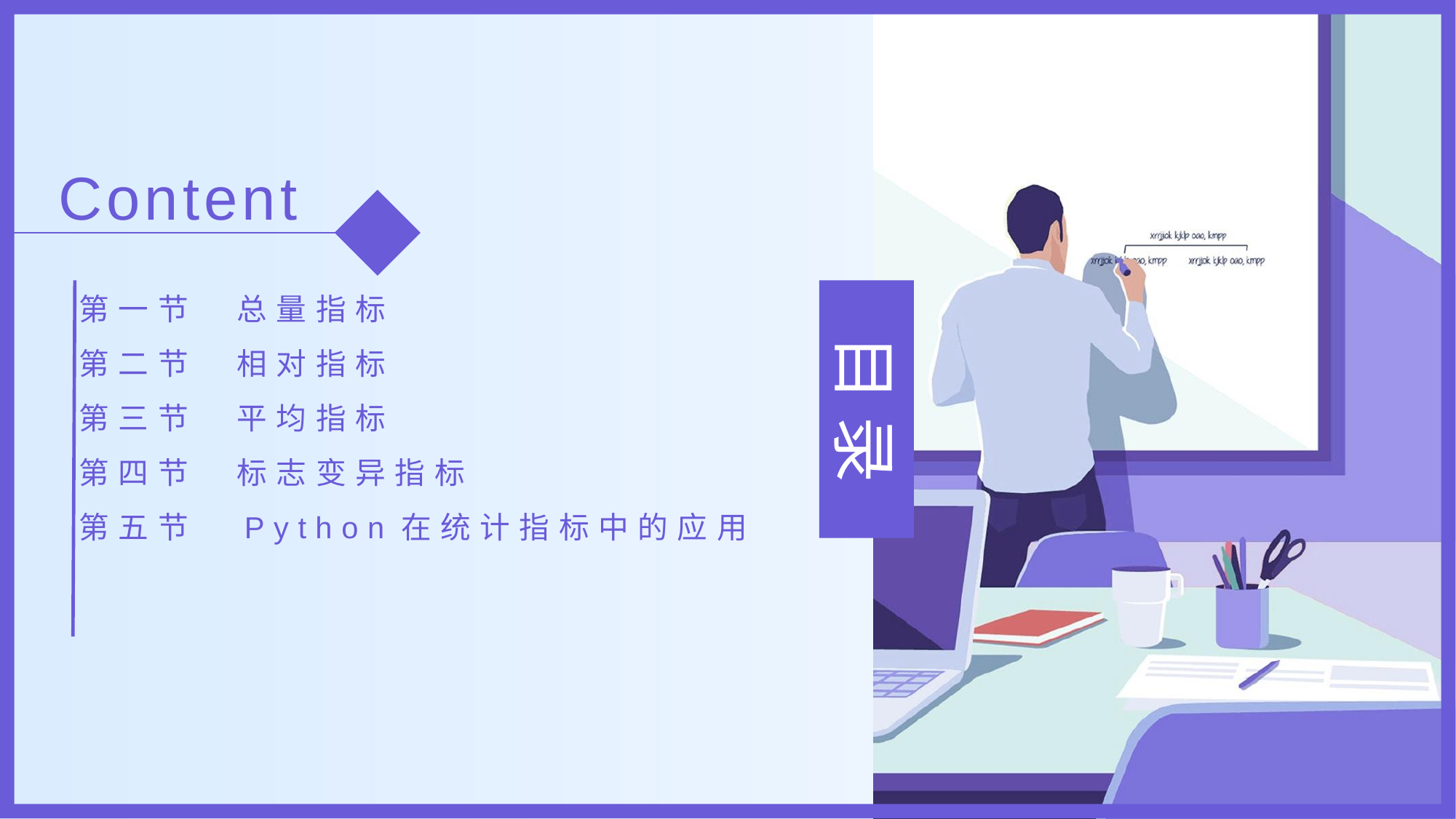

Content

第一节　总量指标
第二节　相对指标
第三节　平均指标
第四节　标志变异指标
第五节　Python在统计指标中的应用
目 录